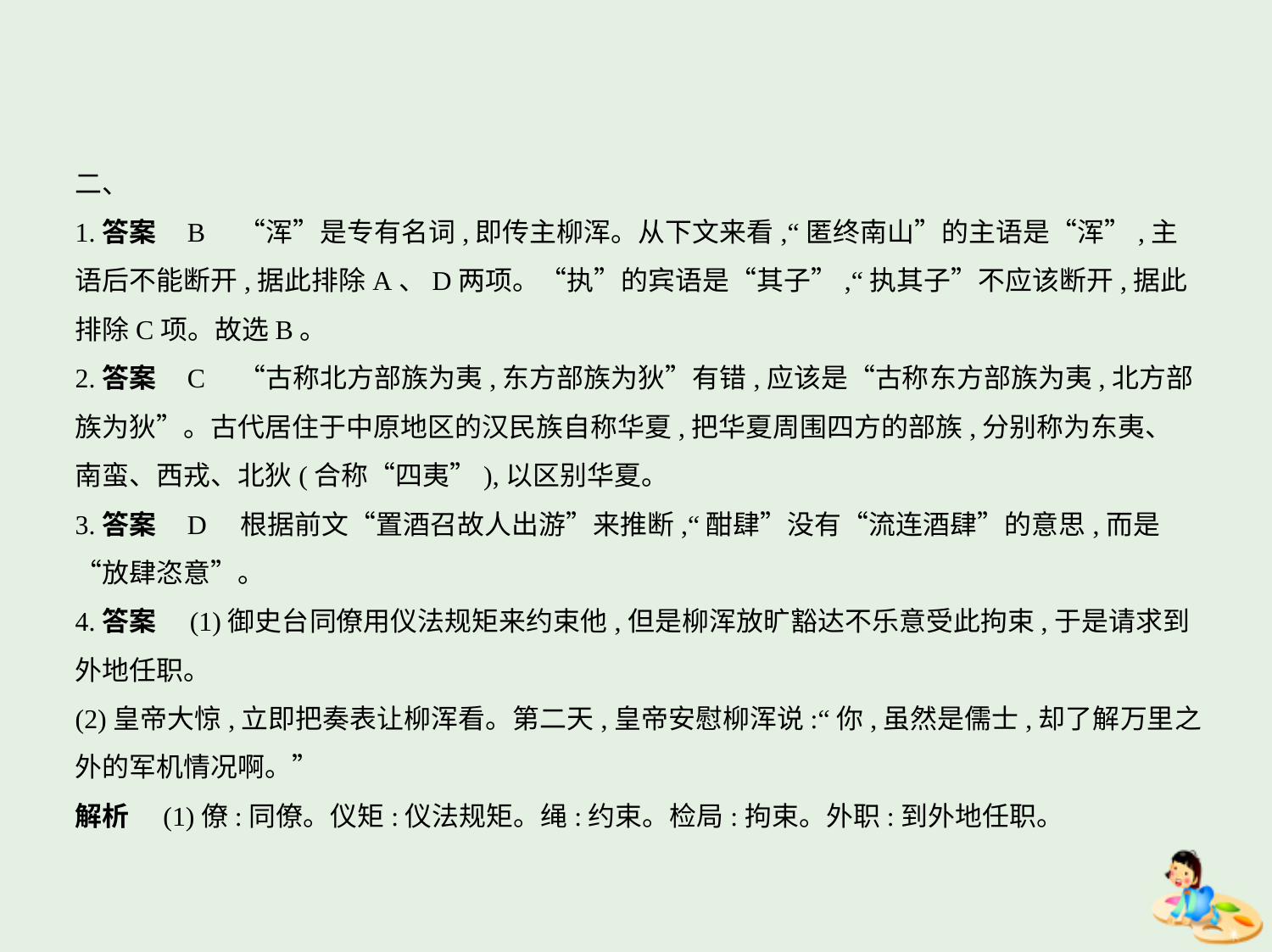

二、
1.答案    B　“浑”是专有名词,即传主柳浑。从下文来看,“匿终南山”的主语是“浑”,主
语后不能断开,据此排除A、D两项。“执”的宾语是“其子”,“执其子”不应该断开,据此
排除C项。故选B。
2.答案    C　“古称北方部族为夷,东方部族为狄”有错,应该是“古称东方部族为夷,北方部
族为狄”。古代居住于中原地区的汉民族自称华夏,把华夏周围四方的部族,分别称为东夷、
南蛮、西戎、北狄(合称“四夷”),以区别华夏。
3.答案    D　根据前文“置酒召故人出游”来推断,“酣肆”没有“流连酒肆”的意思,而是
“放肆恣意”。
4.答案　(1)御史台同僚用仪法规矩来约束他,但是柳浑放旷豁达不乐意受此拘束,于是请求到
外地任职。
(2)皇帝大惊,立即把奏表让柳浑看。第二天,皇帝安慰柳浑说:“你,虽然是儒士,却了解万里之
外的军机情况啊。”
解析　(1)僚:同僚。仪矩:仪法规矩。绳:约束。检局:拘束。外职:到外地任职。